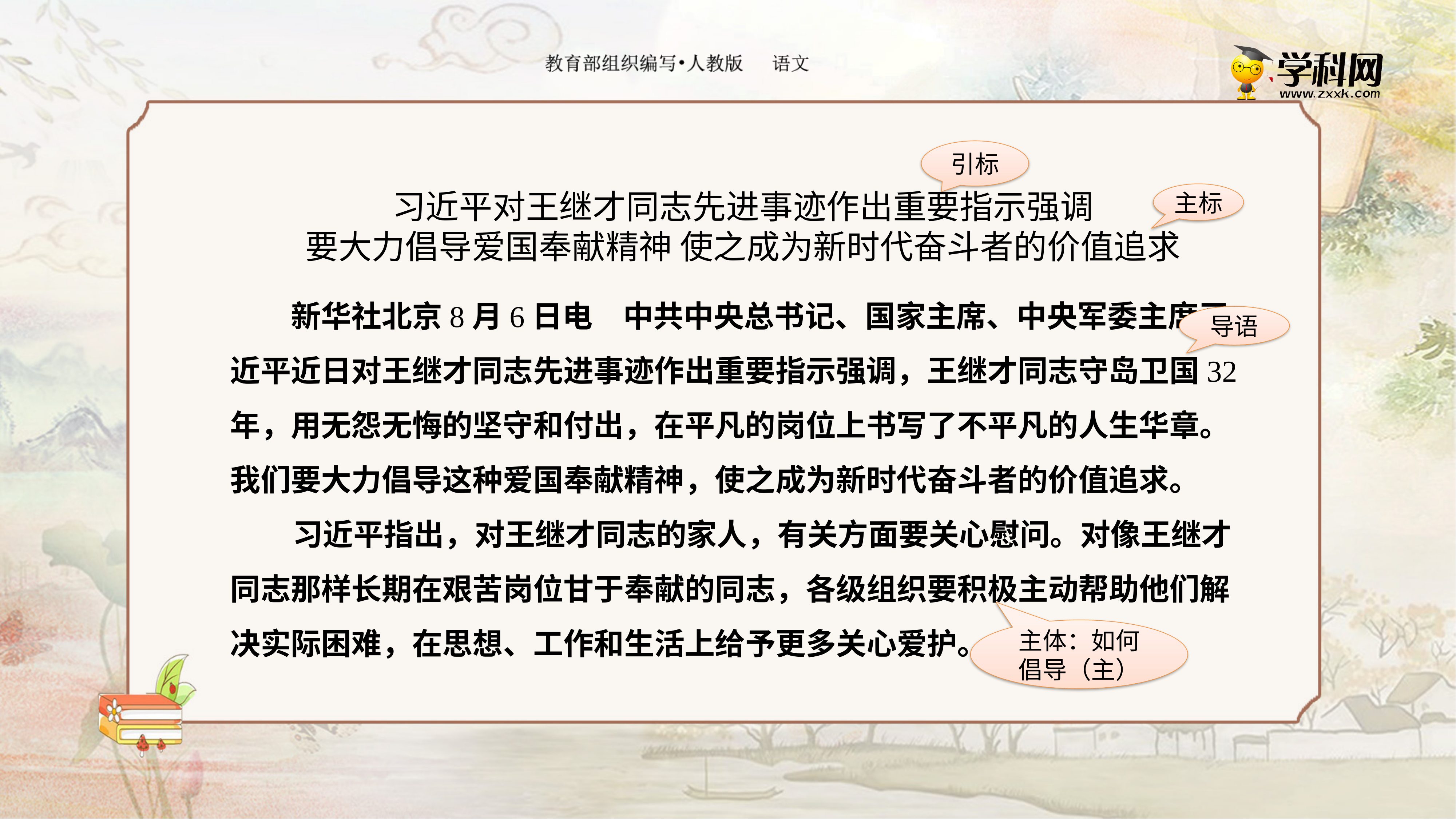

引标
习近平对王继才同志先进事迹作出重要指示强调
要大力倡导爱国奉献精神 使之成为新时代奋斗者的价值追求
主标
　　新华社北京8月6日电　中共中央总书记、国家主席、中央军委主席习近平近日对王继才同志先进事迹作出重要指示强调，王继才同志守岛卫国32年，用无怨无悔的坚守和付出，在平凡的岗位上书写了不平凡的人生华章。我们要大力倡导这种爱国奉献精神，使之成为新时代奋斗者的价值追求。
        习近平指出，对王继才同志的家人，有关方面要关心慰问。对像王继才同志那样长期在艰苦岗位甘于奉献的同志，各级组织要积极主动帮助他们解决实际困难，在思想、工作和生活上给予更多关心爱护。
导语
主体：如何
倡导（主）